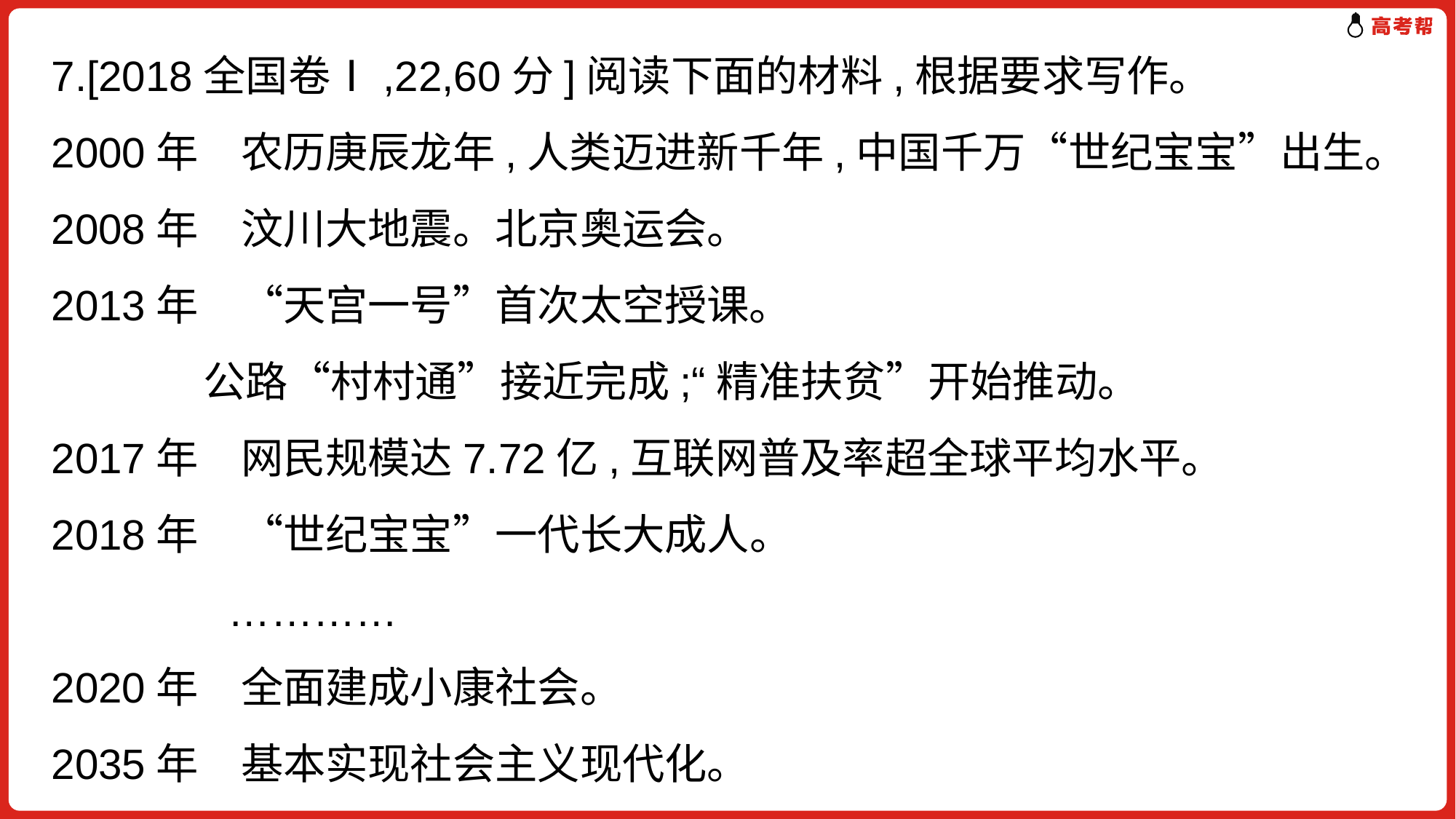

7.[2018全国卷Ⅰ,22,60分]阅读下面的材料,根据要求写作。
2000年　农历庚辰龙年,人类迈进新千年,中国千万“世纪宝宝”出生。
2008年　汶川大地震。北京奥运会。
2013年　“天宫一号”首次太空授课。
               公路“村村通”接近完成;“精准扶贫”开始推动。
2017年　网民规模达7.72亿,互联网普及率超全球平均水平。
2018年　“世纪宝宝”一代长大成人。
               …………
2020年　全面建成小康社会。
2035年　基本实现社会主义现代化。